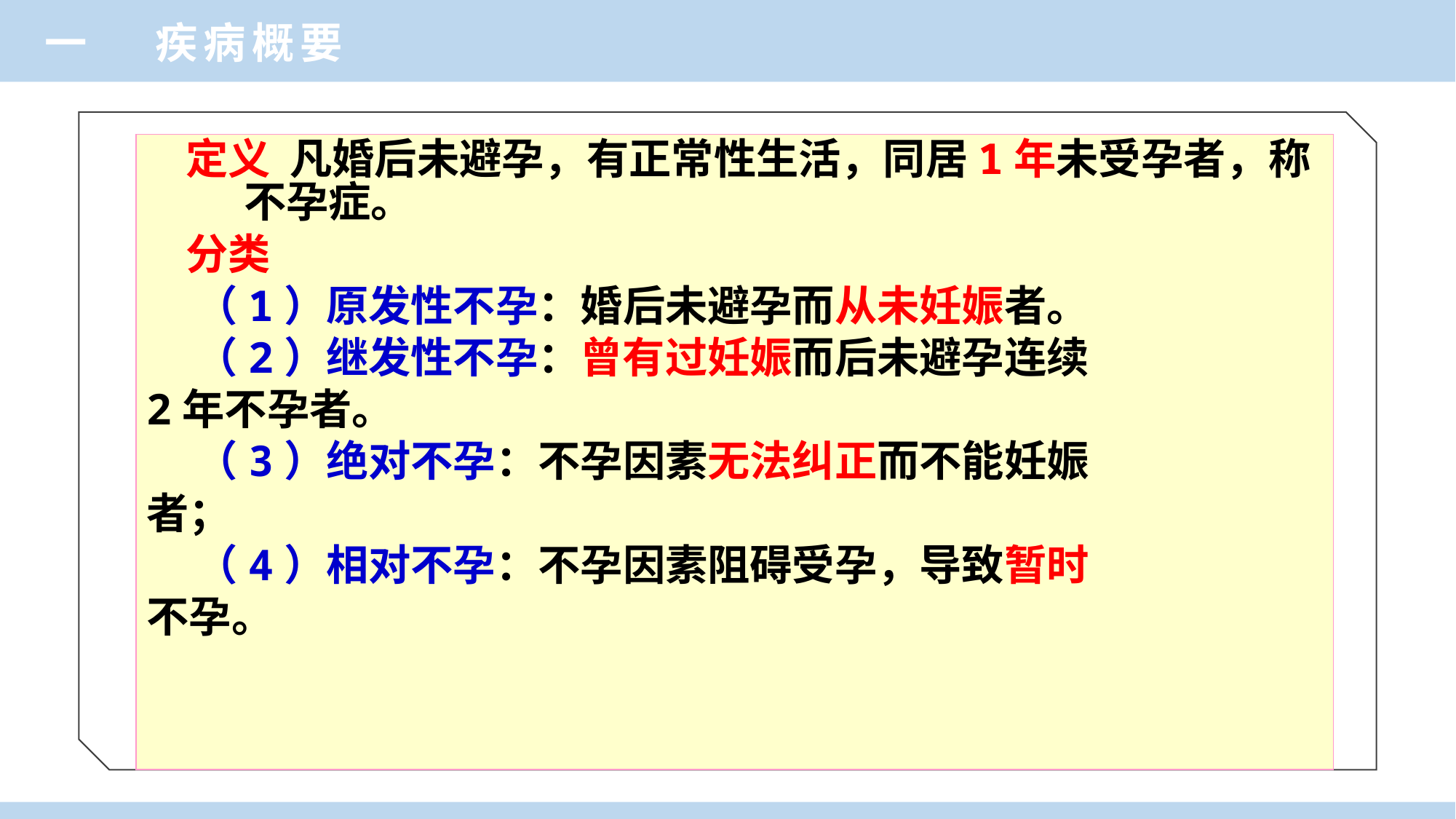

一    疾病概要

   定义  凡婚后未避孕，有正常性生活，同居1年未受孕者，称不孕症。
   分类
    （1）原发性不孕：婚后未避孕而从未妊娠者。
    （2）继发性不孕：曾有过妊娠而后未避孕连续
2年不孕者。
    （3）绝对不孕：不孕因素无法纠正而不能妊娠
者；
    （4）相对不孕：不孕因素阻碍受孕，导致暂时
不孕。